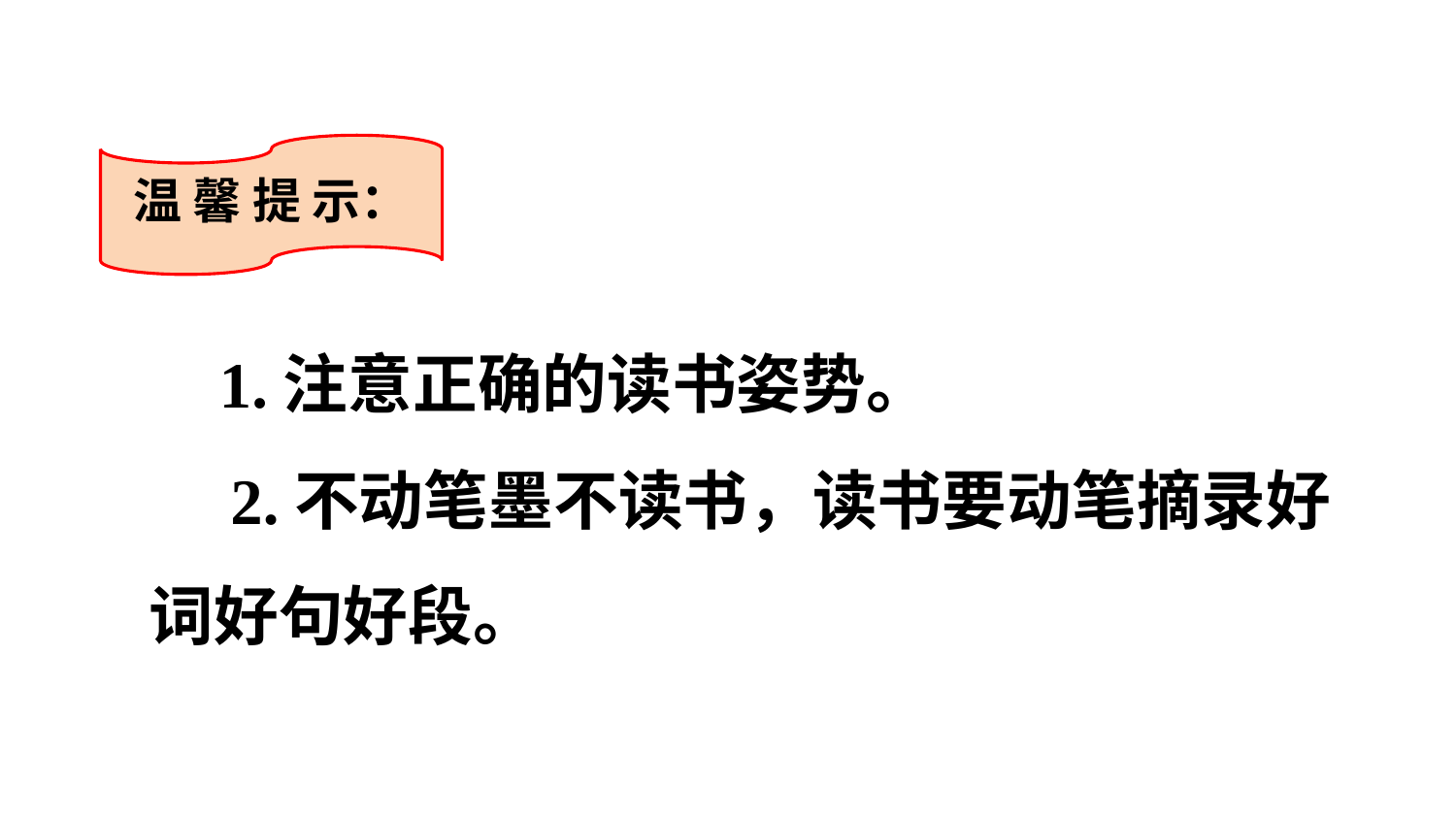

温 馨 提 示：
    1.注意正确的读书姿势。
     2.不动笔墨不读书，读书要动笔摘录好词好句好段。